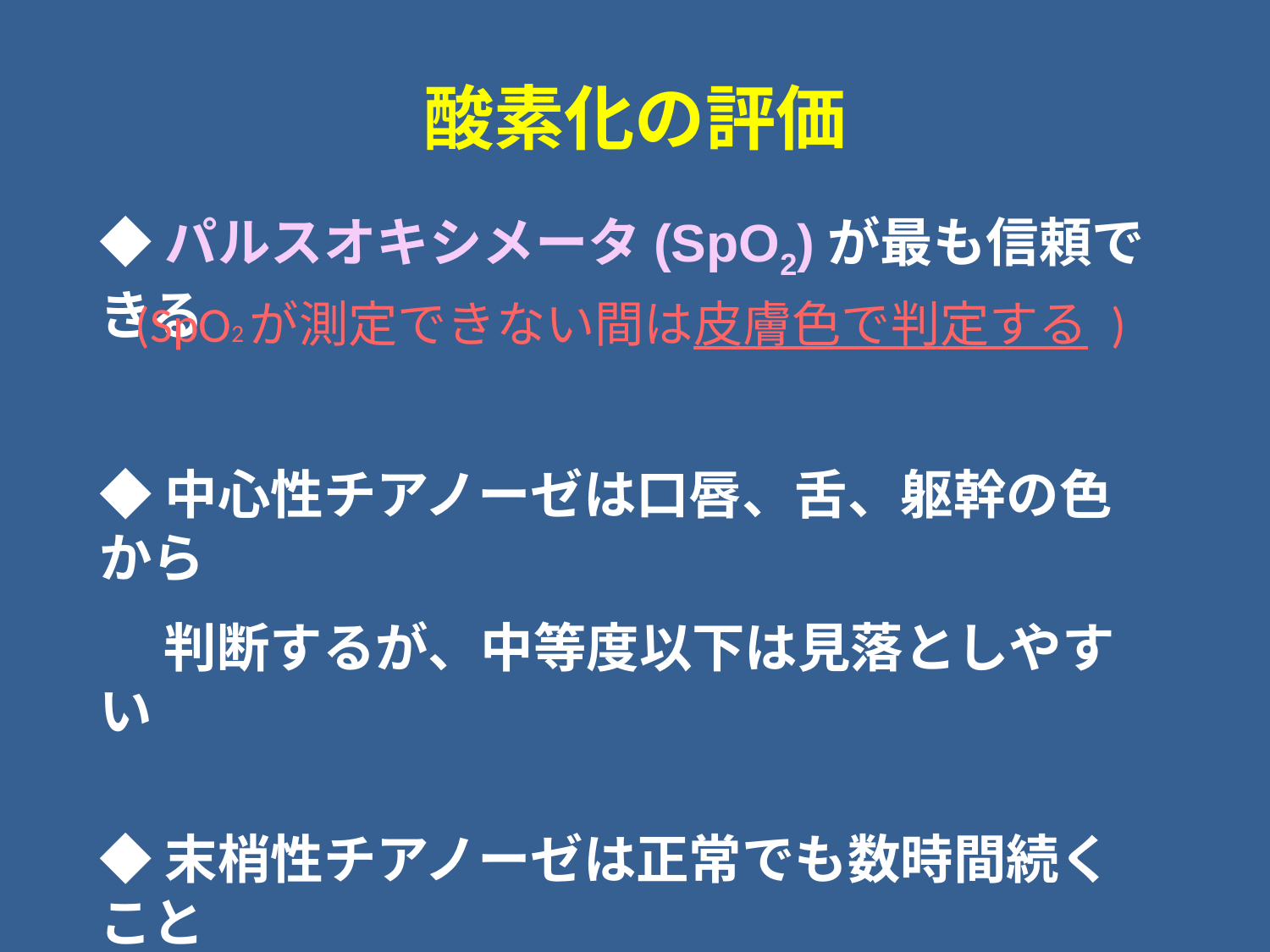

酸素化の評価
◆パルスオキシメータ(SpO2)が最も信頼できる

◆中心性チアノーゼは口唇、舌、躯幹の色から
　 判断するが、中等度以下は見落としやすい

◆末梢性チアノーゼは正常でも数時間続くこと
　 があり、特に処置は必要としない
(SpO2が測定できない間は皮膚色で判定する )